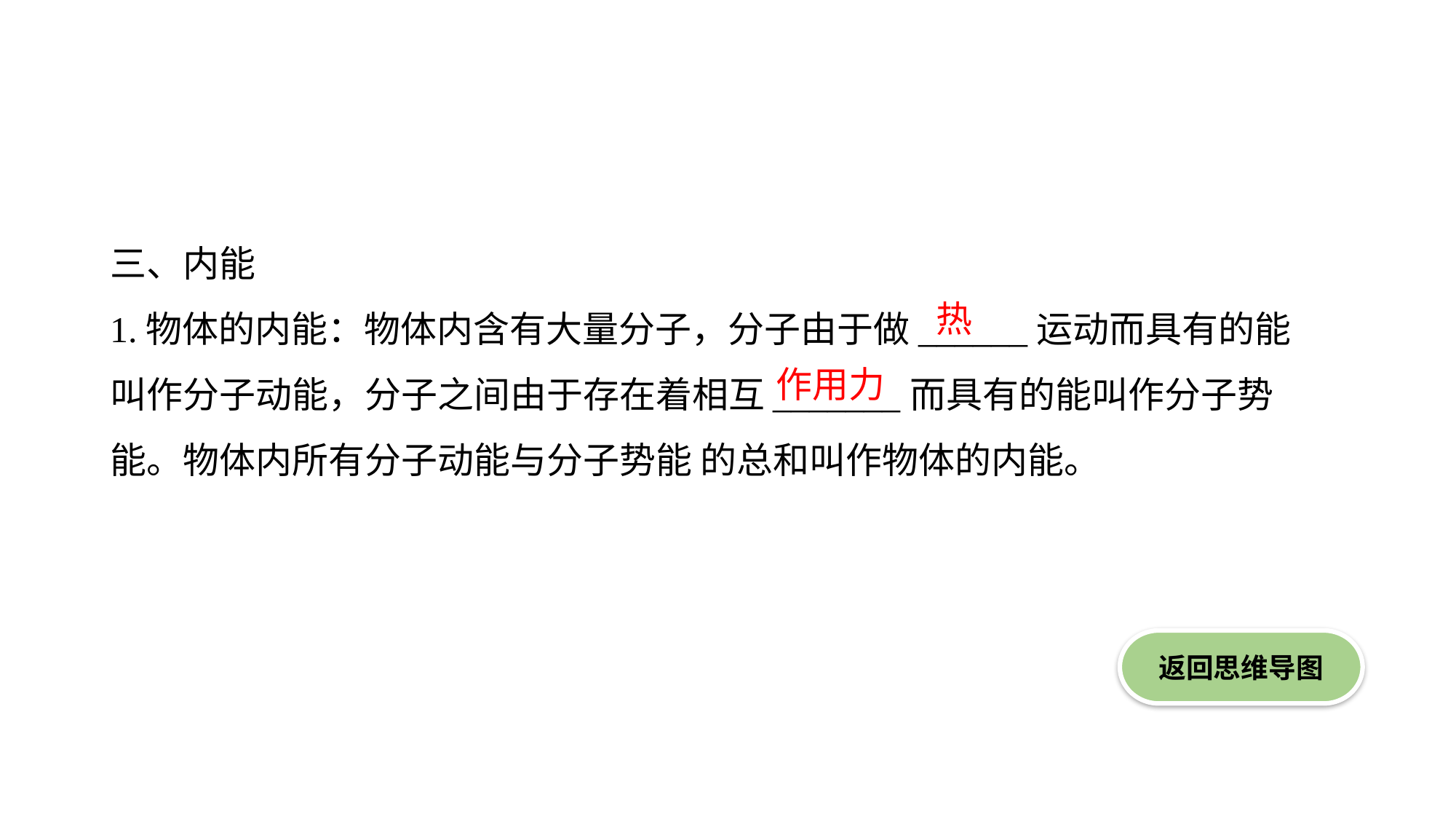

三、内能
1.物体的内能：物体内含有大量分子，分子由于做______运动而具有的能叫作分子动能，分子之间由于存在着相互_______而具有的能叫作分子势能。物体内所有分子动能与分子势能 的总和叫作物体的内能。
热
作用力
返回思维导图